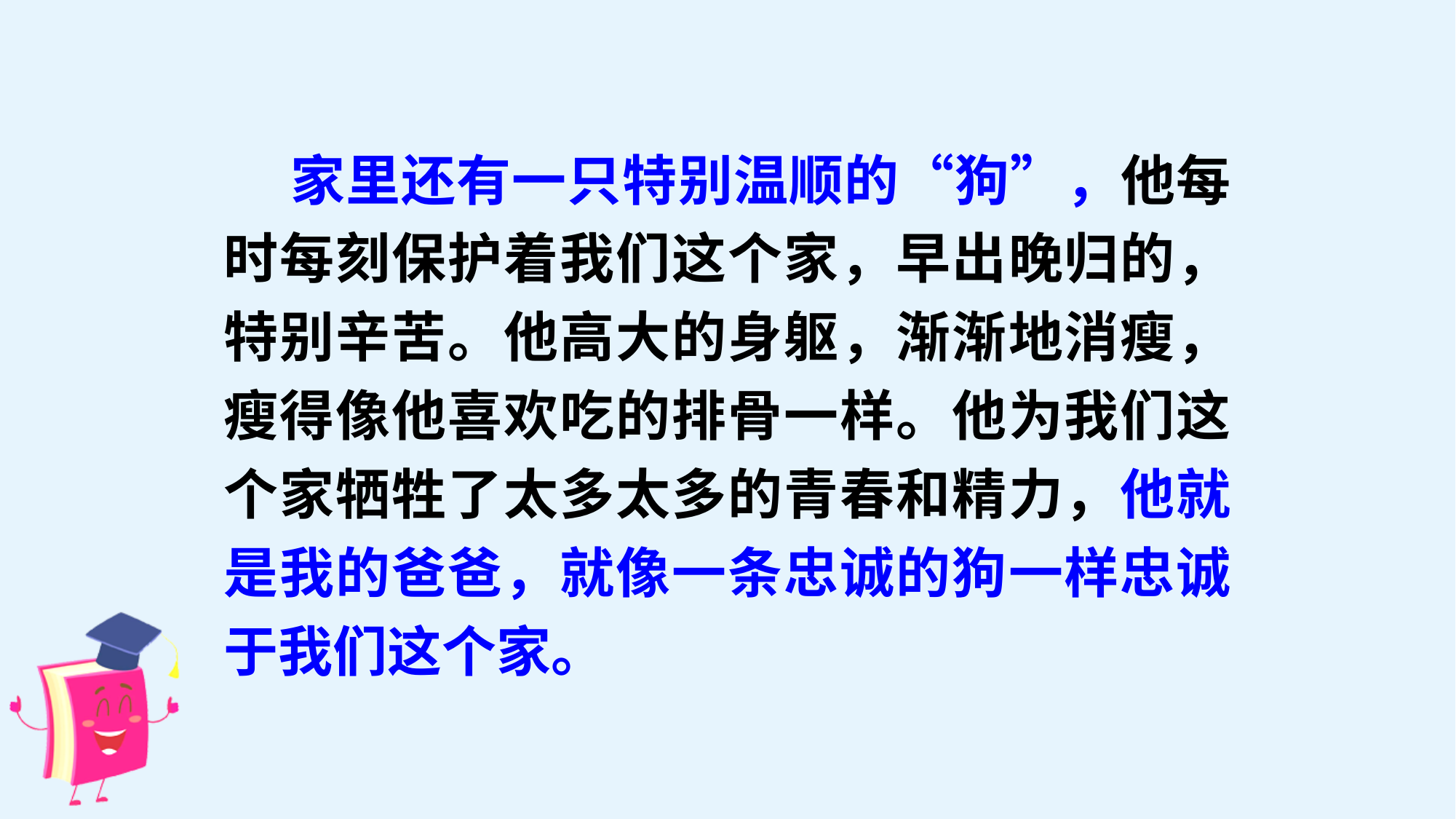

家里还有一只特别温顺的“狗”，他每时每刻保护着我们这个家，早出晚归的，特别辛苦。他高大的身躯，渐渐地消瘦，瘦得像他喜欢吃的排骨一样。他为我们这个家牺牲了太多太多的青春和精力，他就是我的爸爸，就像一条忠诚的狗一样忠诚于我们这个家。